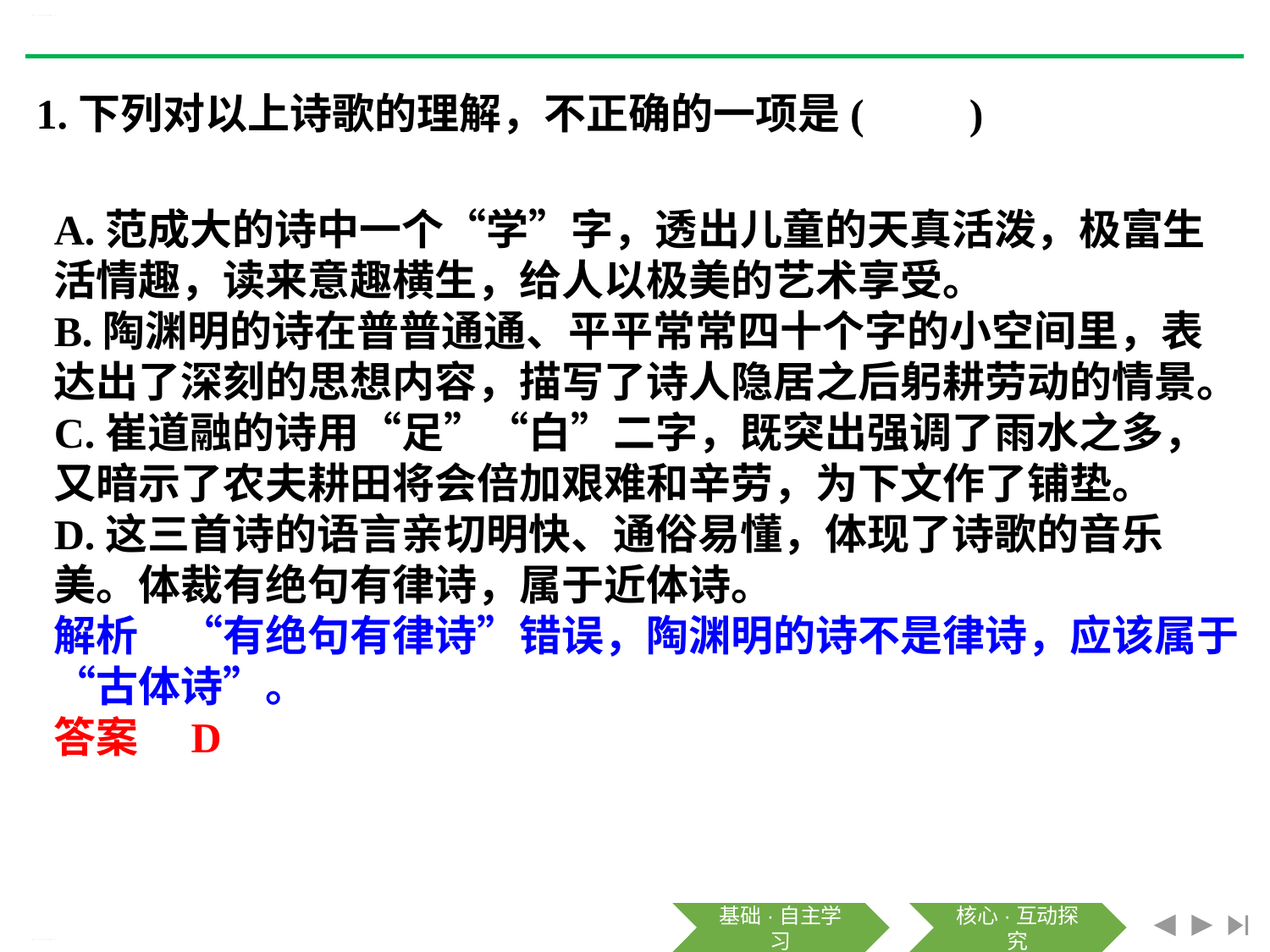

《芣苢》《文氏外孙入村收麦》PPT
1.下列对以上诗歌的理解，不正确的一项是(　　)
A.范成大的诗中一个“学”字，透出儿童的天真活泼，极富生活情趣，读来意趣横生，给人以极美的艺术享受。
B.陶渊明的诗在普普通通、平平常常四十个字的小空间里，表达出了深刻的思想内容，描写了诗人隐居之后躬耕劳动的情景。
C.崔道融的诗用“足”“白”二字，既突出强调了雨水之多，又暗示了农夫耕田将会倍加艰难和辛劳，为下文作了铺垫。
D.这三首诗的语言亲切明快、通俗易懂，体现了诗歌的音乐美。体裁有绝句有律诗，属于近体诗。
解析　“有绝句有律诗”错误，陶渊明的诗不是律诗，应该属于“古体诗”。
答案　D
《芣苢》《文氏外孙入村收麦》PPT